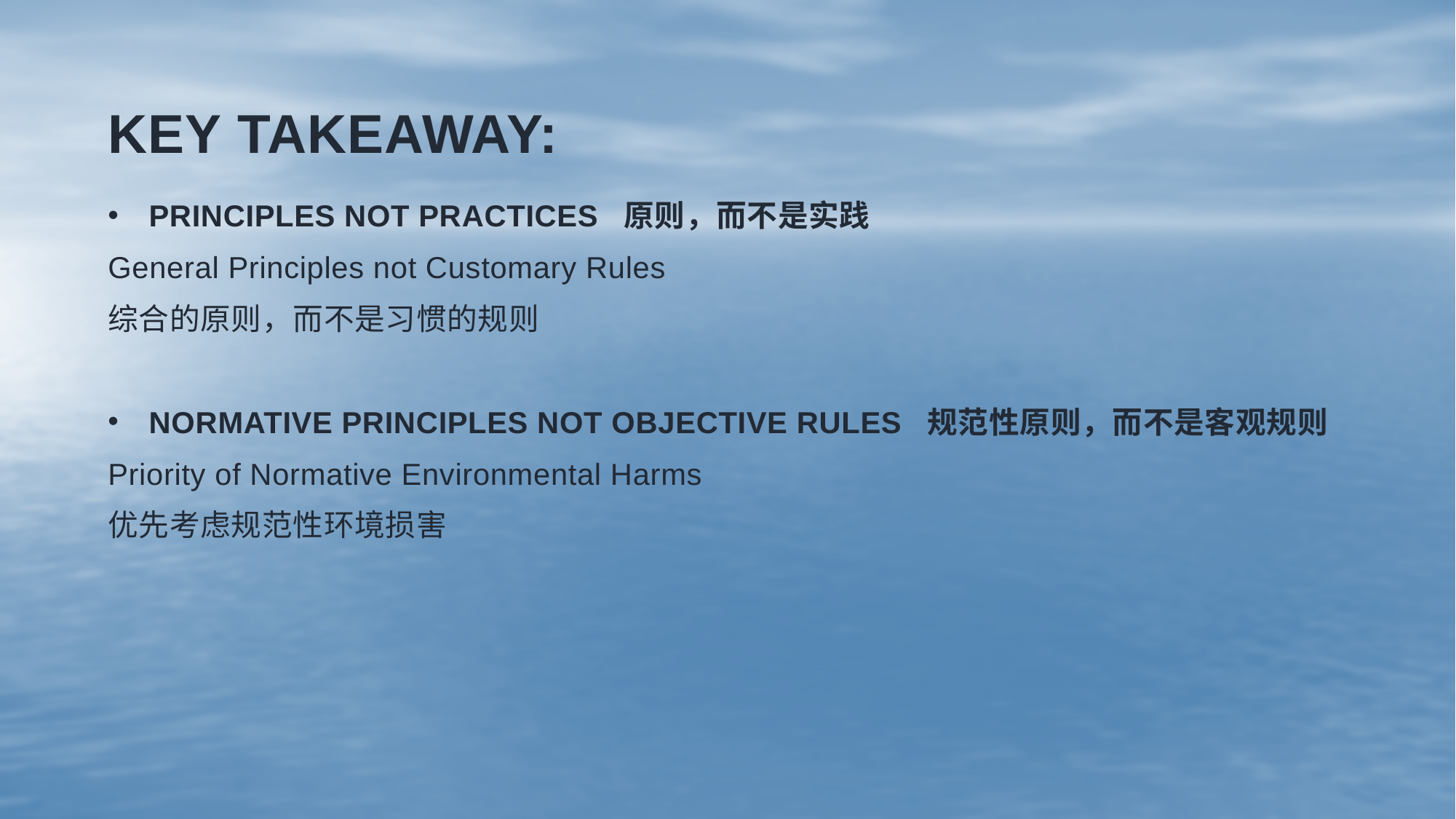

# Key Takeaway:
PRINCIPLES NOT PRACTICES  原则，而不是实践
General Principles not Customary Rules
综合的原则，而不是习惯的规则

NORMATIVE PRINCIPLES NOT OBJECTIVE RULES  规范性原则，而不是客观规则
Priority of Normative Environmental Harms
优先考虑规范性环境损害